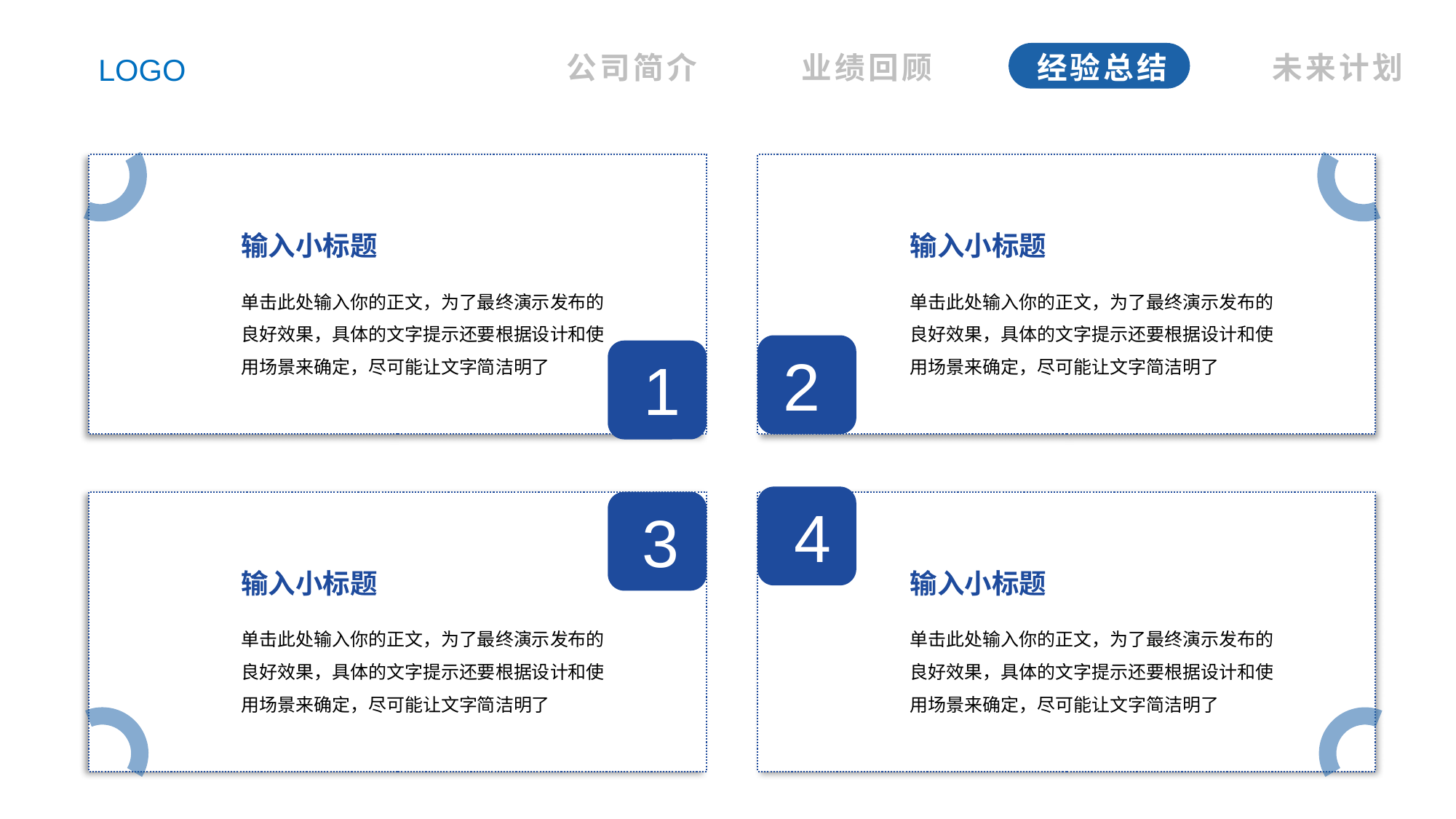

| 公司简介 | 业绩回顾 | 经验总结 | 未来计划 |
| --- | --- | --- | --- |

LOGO

输入小标题
单击此处输入你的正文，为了最终演示发布的良好效果，具体的文字提示还要根据设计和使用场景来确定，尽可能让文字简洁明了

输入小标题
单击此处输入你的正文，为了最终演示发布的良好效果，具体的文字提示还要根据设计和使用场景来确定，尽可能让文字简洁明了

2

1

4

输入小标题
单击此处输入你的正文，为了最终演示发布的良好效果，具体的文字提示还要根据设计和使用场景来确定，尽可能让文字简洁明了

3

输入小标题
单击此处输入你的正文，为了最终演示发布的良好效果，具体的文字提示还要根据设计和使用场景来确定，尽可能让文字简洁明了